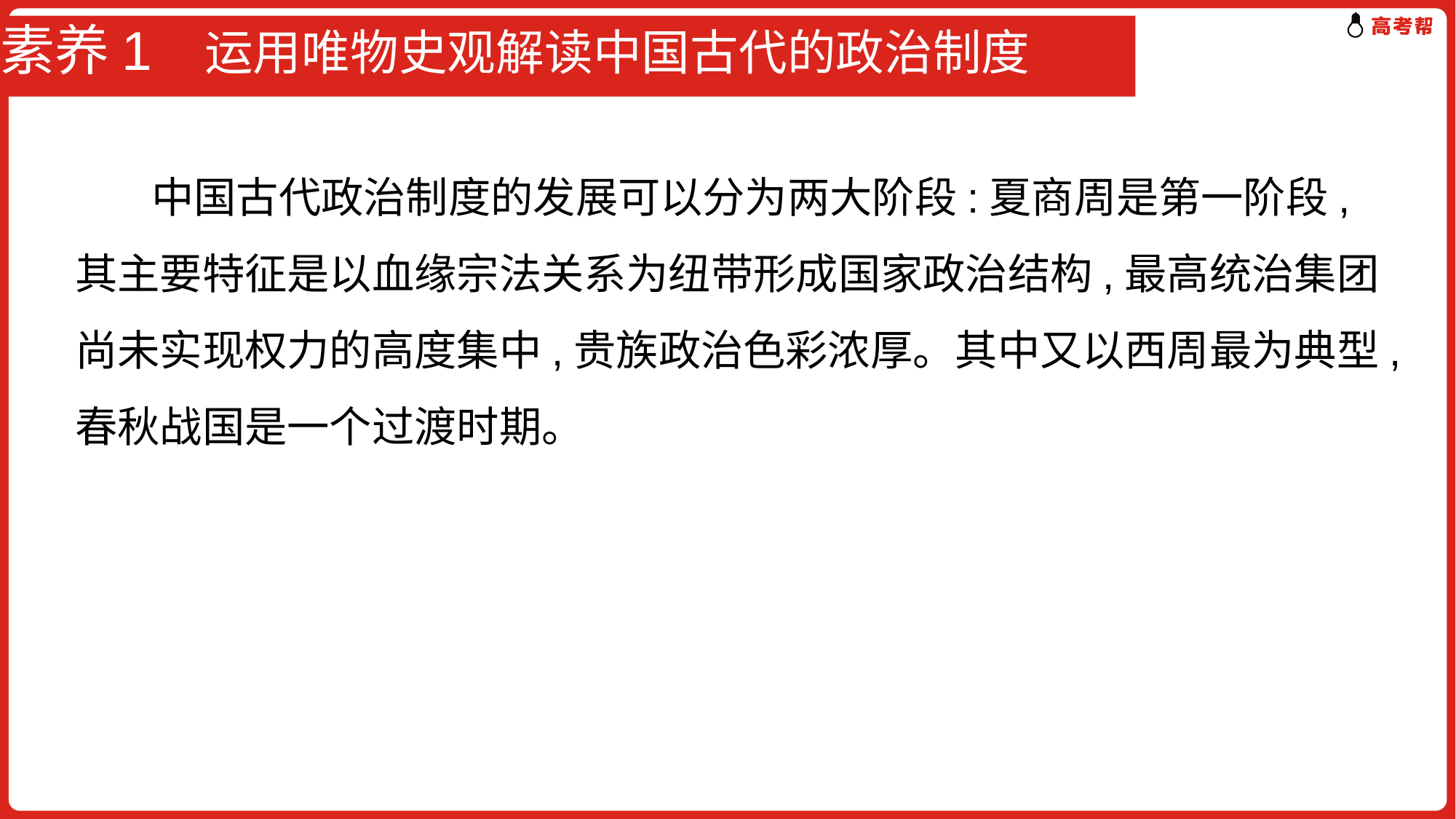

# 素养1   运用唯物史观解读中国古代的政治制度
       中国古代政治制度的发展可以分为两大阶段:夏商周是第一阶段,其主要特征是以血缘宗法关系为纽带形成国家政治结构,最高统治集团尚未实现权力的高度集中,贵族政治色彩浓厚。其中又以西周最为典型,春秋战国是一个过渡时期。